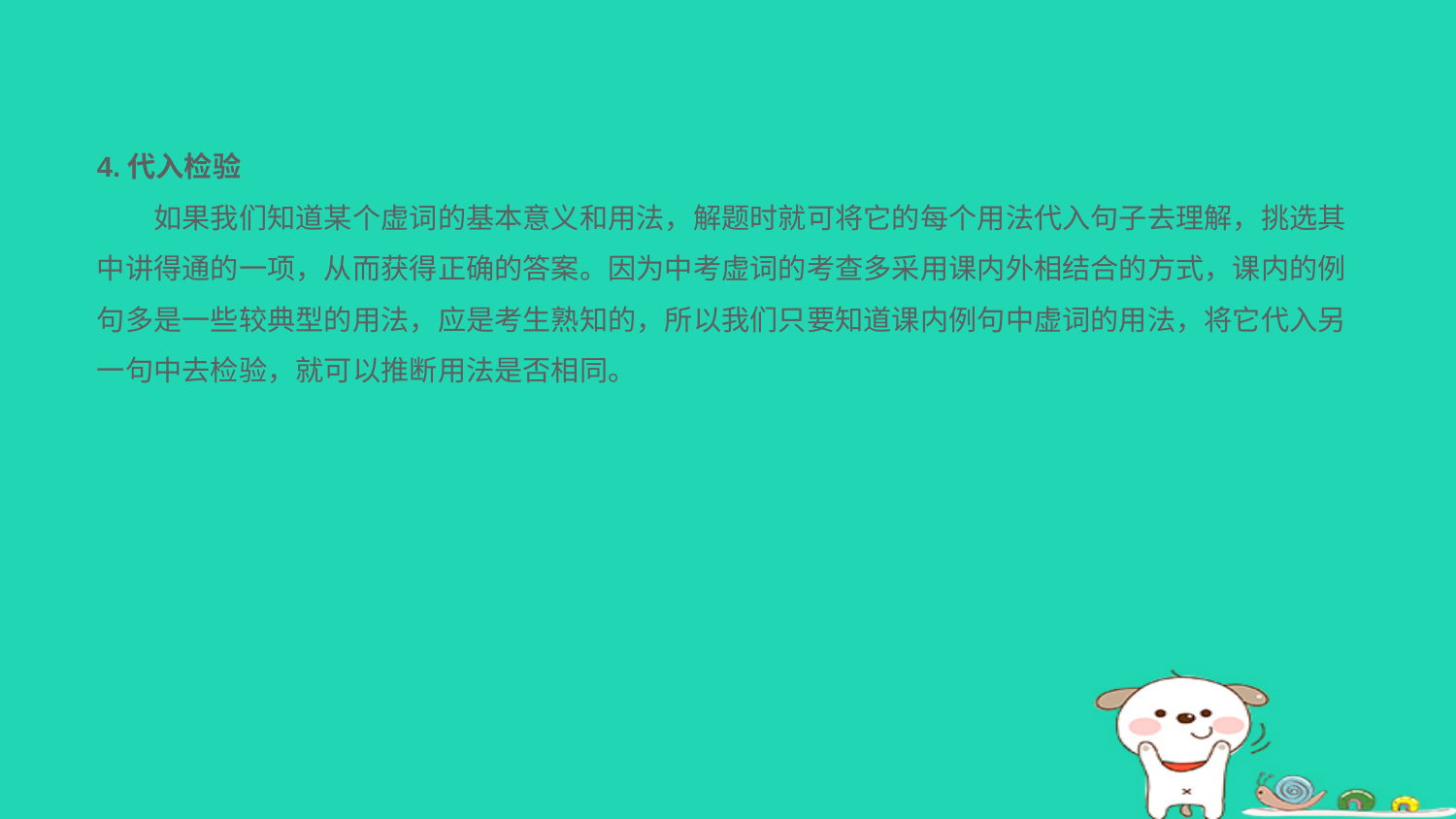

4.代入检验
　　如果我们知道某个虚词的基本意义和用法，解题时就可将它的每个用法代入句子去理解，挑选其中讲得通的一项，从而获得正确的答案。因为中考虚词的考查多采用课内外相结合的方式，课内的例句多是一些较典型的用法，应是考生熟知的，所以我们只要知道课内例句中虚词的用法，将它代入另一句中去检验，就可以推断用法是否相同。